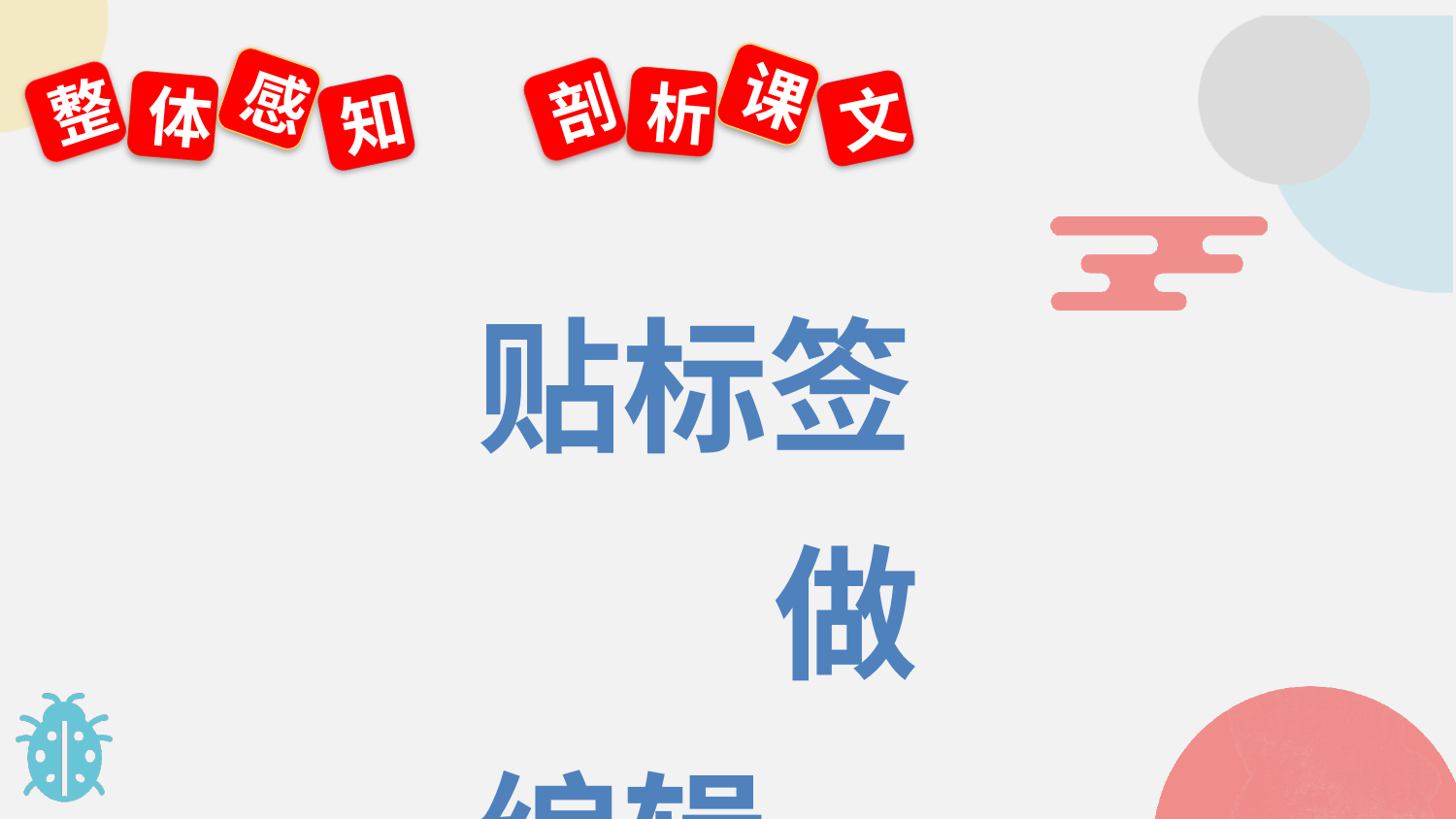

课
剖
析
文
感
整
体
知
贴标签           做编辑